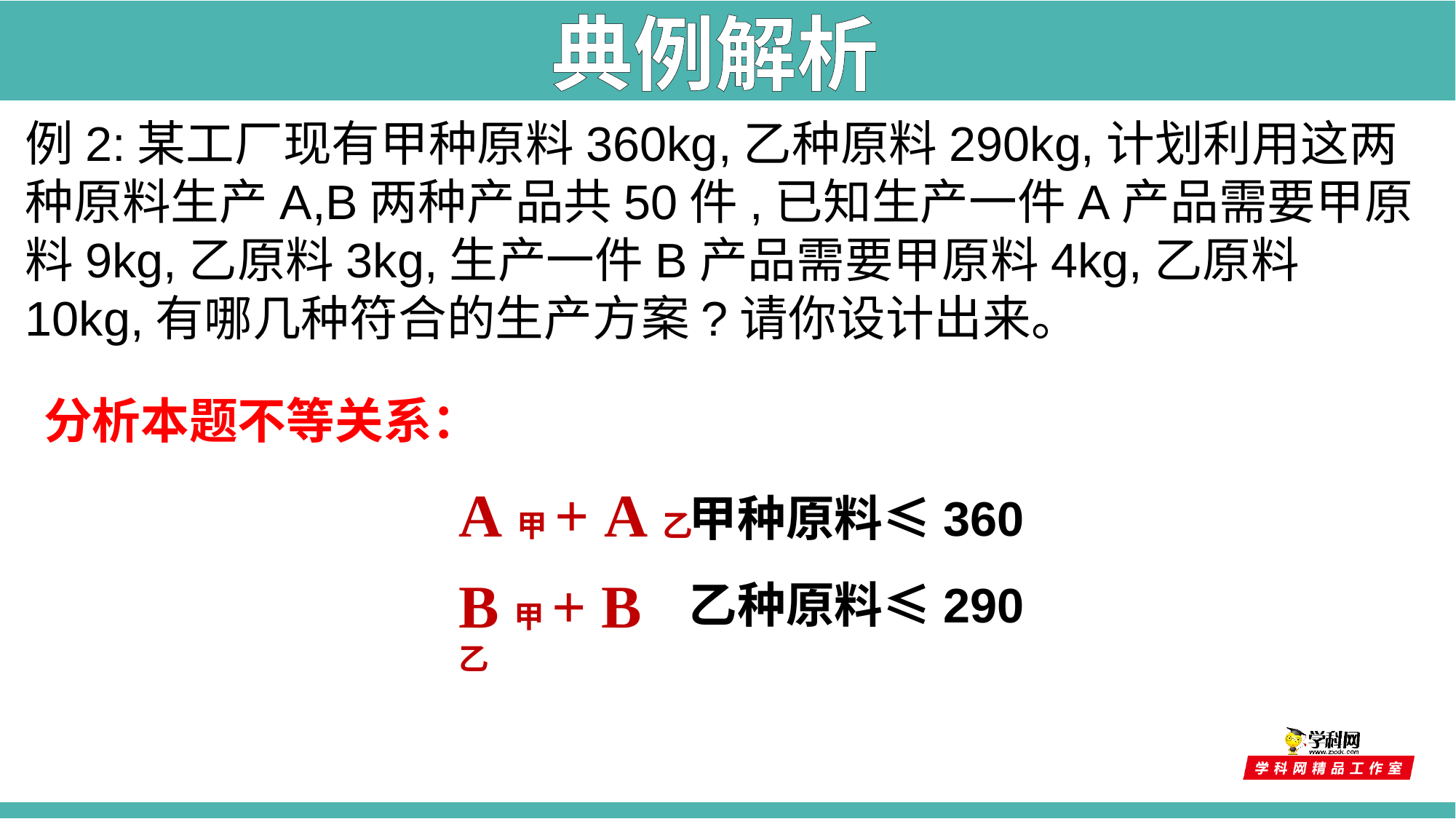

典例解析
例2:某工厂现有甲种原料360kg,乙种原料290kg,计划利用这两种原料生产A,B两种产品共50件,已知生产一件A产品需要甲原料9kg,乙原料3kg,生产一件B产品需要甲原料4kg,乙原料10kg,有哪几种符合的生产方案?请你设计出来。
分析本题不等关系：

A甲+ A乙
甲种原料≤360
B甲+ B乙
乙种原料≤290